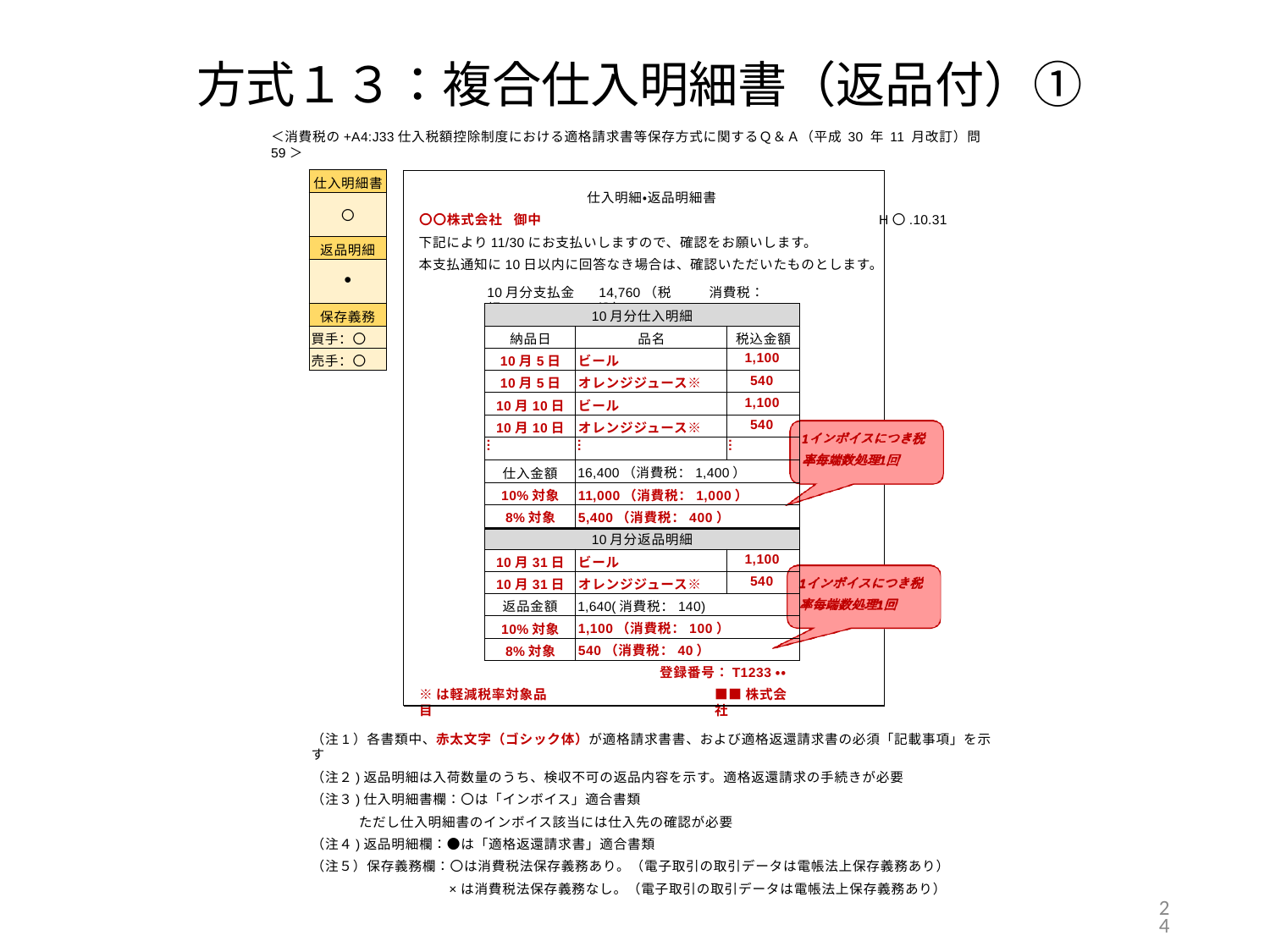

# 方式１３：複合仕入明細書（返品付）①
＜消費税の+A4:J33仕入税額控除制度における適格請求書等保存方式に関するＱ＆Ａ（平成 30 年 11 月改訂）問59＞

仕入明細・返品明細書
〇〇株式会社   御中	H〇.10.31
下記により11/30にお支払いしますので、確認をお願いします。
本支払通知に10日以内に回答なき場合は、確認いただいたものとします。

| 仕入明細書 |
| --- |
| 〇 |
| 返品明細 |
| ● |
| 保存義務 |
| 買手：〇 |
| 売手：〇 |

10月分支払金額
14,760（税込）
消費税：1260
| 10月分仕入明細 |  |  |
| --- | --- | --- |
| 納品日 | 品名 | 税込金額 |
| 10月5日 | ビール | 1,100 |
| 10月5日 | オレンジジュース※ | 540 |
| 10月10日 | ビール | 1,100 |
| 10月10日 | オレンジジュース※ | 540 |
| … | … | … |
| 仕入金額 | 16,400（消費税：1,400） |  |
| 10%対象 | 11,000（消費税：1,000） |  |
| 8%対象 | 5,400（消費税：400） |  |
| 10月分返品明細 |  |  |
| 10月31日 | ビール | 1,100 |
| 10月31日 | オレンジジュース※ | 540 |
| 返品金額 | 1,640(消費税：140) |  |
| 10%対象 | 1,100（消費税：100） |  |
| 8%対象 | 540（消費税：40） |  |

登録番号：T1233・・
■■株式会社
※は軽減税率対象品目

（注1）各書類中、赤太文字（ゴシック体）が適格請求書書、および適格返還請求書の必須「記載事項」を示す
（注２)返品明細は入荷数量のうち、検収不可の返品内容を示す。適格返還請求の手続きが必要
（注３)仕入明細書欄：〇は「インボイス」適合書類
 ただし仕入明細書のインボイス該当には仕入先の確認が必要
（注４)返品明細欄：●は「適格返還請求書」適合書類
（注５）保存義務欄：〇は消費税法保存義務あり。（電子取引の取引データは電帳法上保存義務あり）
×は消費税法保存義務なし。（電子取引の取引データは電帳法上保存義務あり）
24